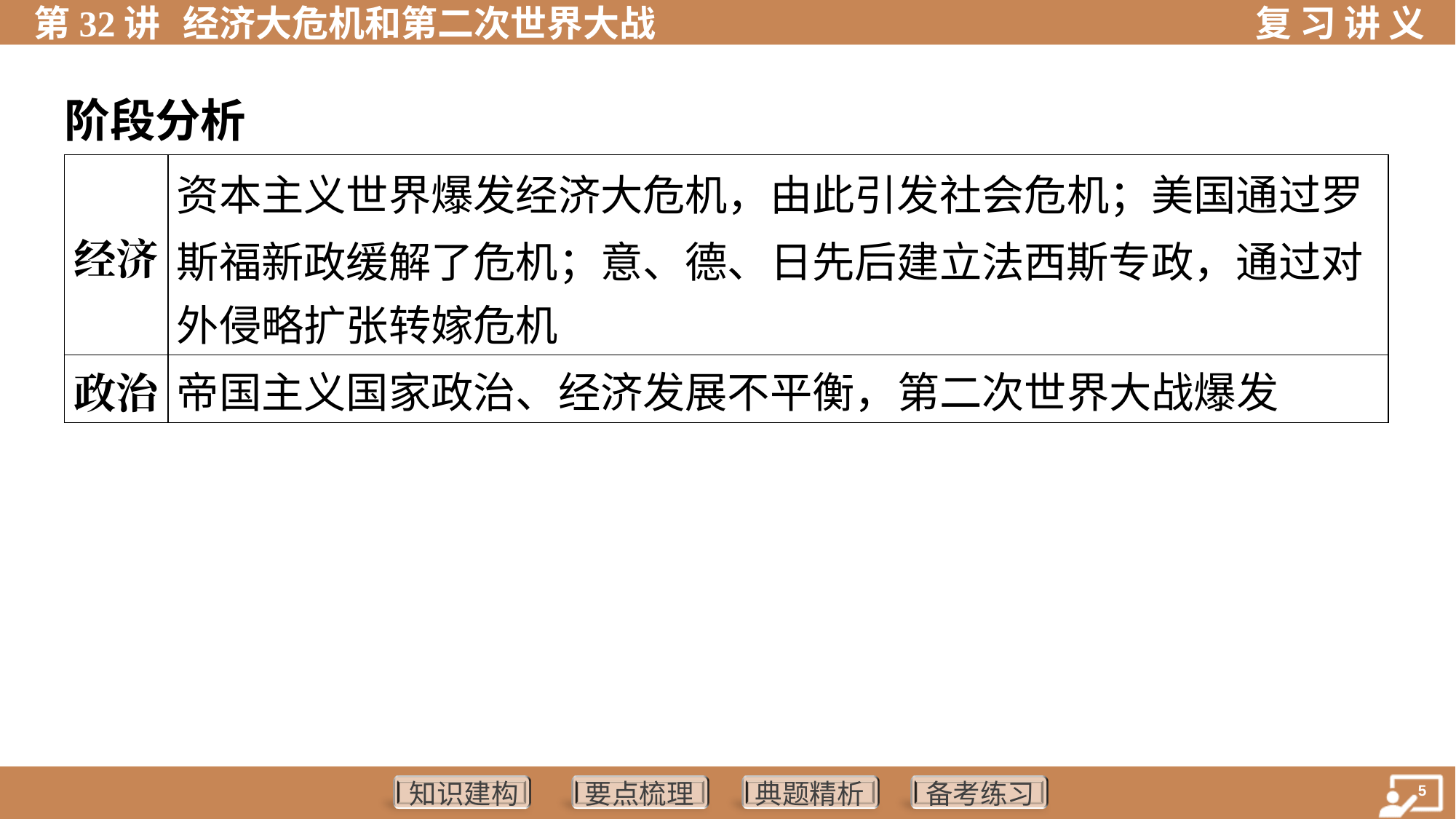

阶段分析
| 经济 | 资本主义世界爆发经济大危机，由此引发社会危机；美国通过罗 斯福新政缓解了危机；意、德、日先后建立法西斯专政，通过对 外侵略扩张转嫁危机 |
| --- | --- |
| 政治 | 帝国主义国家政治、经济发展不平衡，第二次世界大战爆发 |